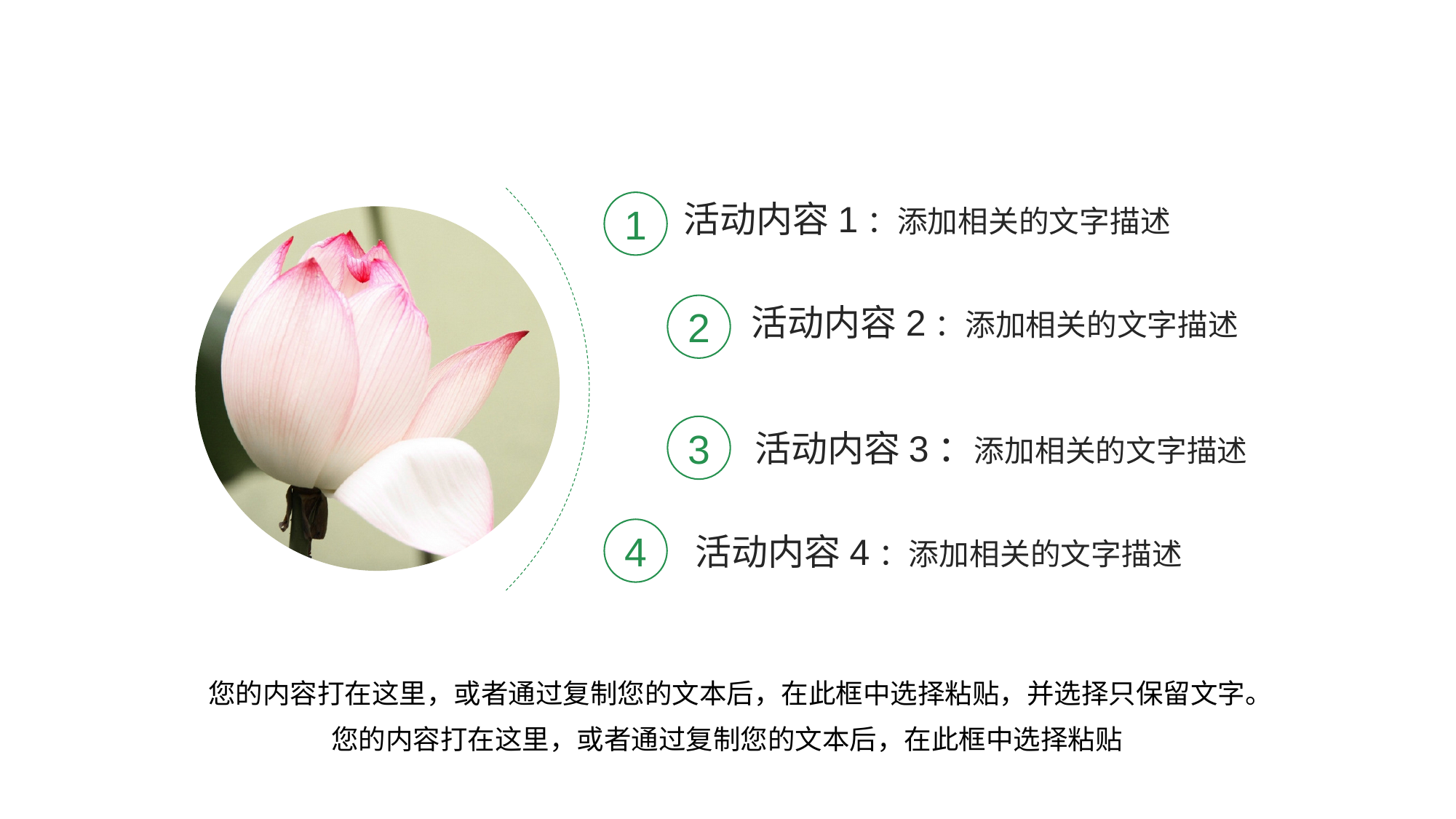

活动内容1：添加相关的文字描述
1

活动内容2：添加相关的文字描述
2
3
活动内容3：添加相关的文字描述
4
活动内容4：添加相关的文字描述
您的内容打在这里，或者通过复制您的文本后，在此框中选择粘贴，并选择只保留文字。您的内容打在这里，或者通过复制您的文本后，在此框中选择粘贴